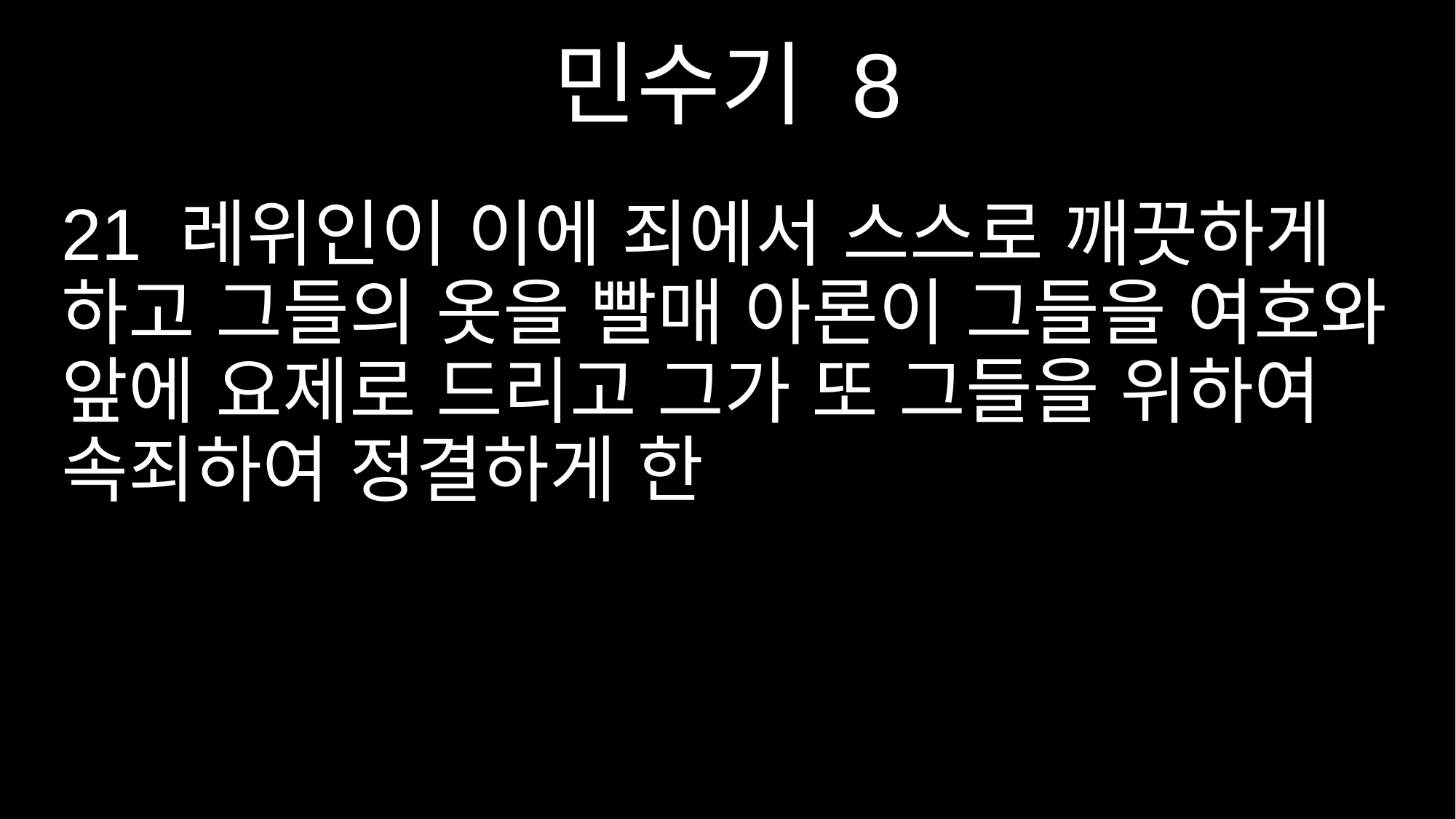

민수기 8
21 레위인이 이에 죄에서 스스로 깨끗하게 하고 그들의 옷을 빨매 아론이 그들을 여호와 앞에 요제로 드리고 그가 또 그들을 위하여 속죄하여 정결하게 한